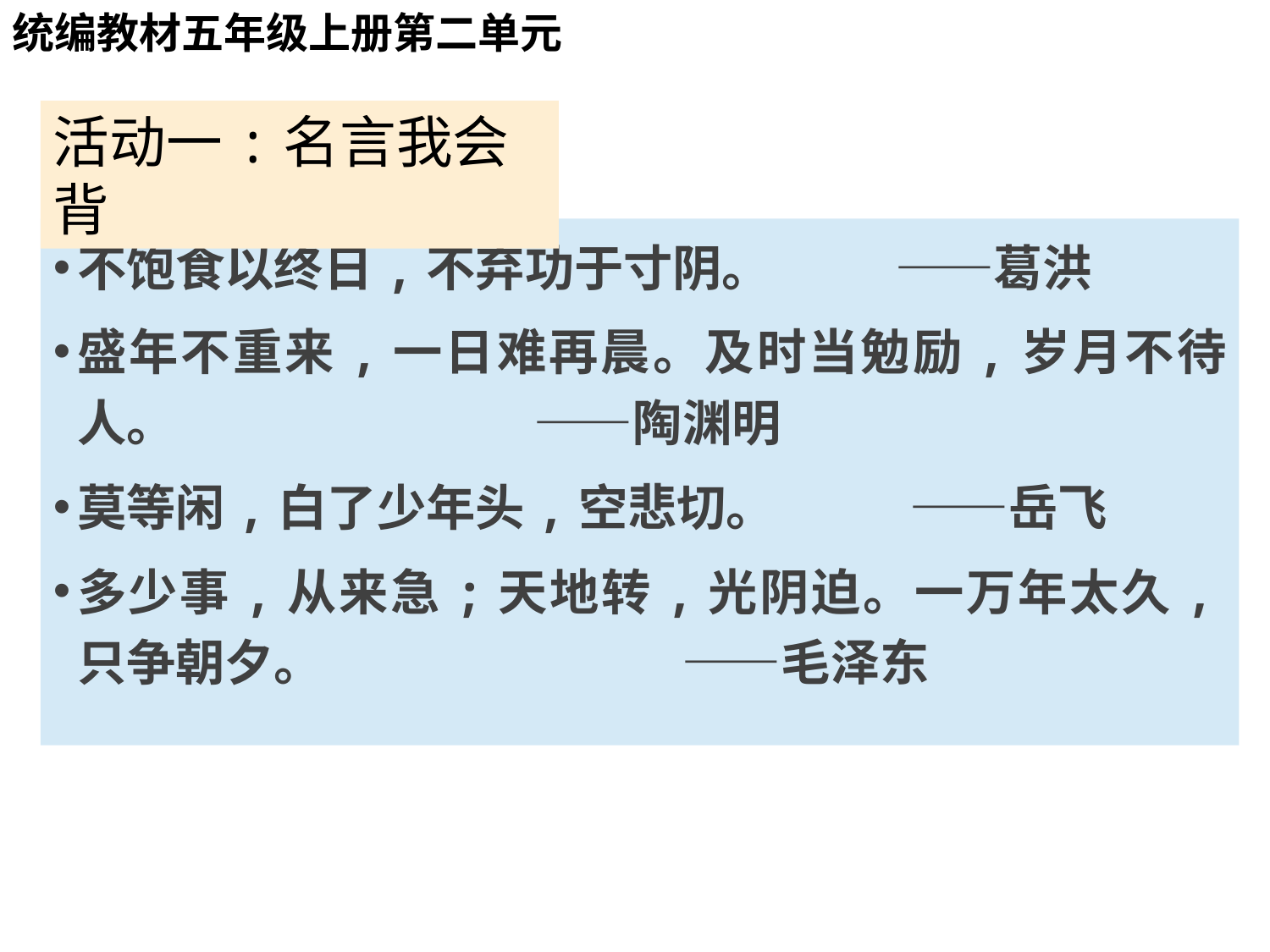

# 活动一:名言我会读
统编教材五年级上册第二单元
活动一:名言我会背
不饱食以终日,不弃功于寸阴。           ——葛洪
盛年不重来,一日难再晨。及时当勉励,岁月不待人。                                ——陶渊明
莫等闲,白了少年头,空悲切。            ——岳飞
多少事,从来急;天地转,光阴迫。一万年太久,只争朝夕。                                ——毛泽东